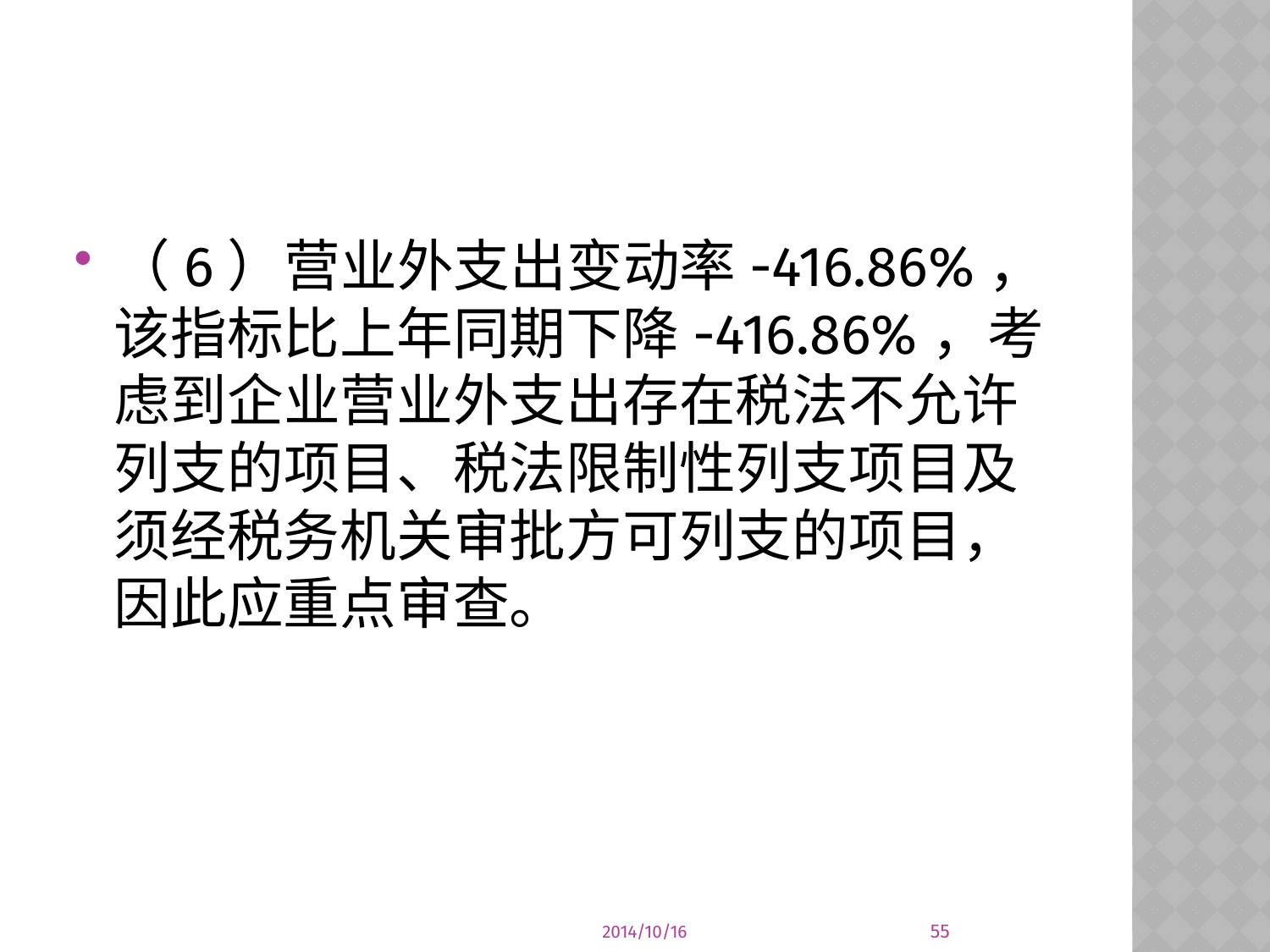

#
（6）营业外支出变动率-416.86%，该指标比上年同期下降-416.86%，考虑到企业营业外支出存在税法不允许列支的项目、税法限制性列支项目及须经税务机关审批方可列支的项目，因此应重点审查。

55
2014/10/16